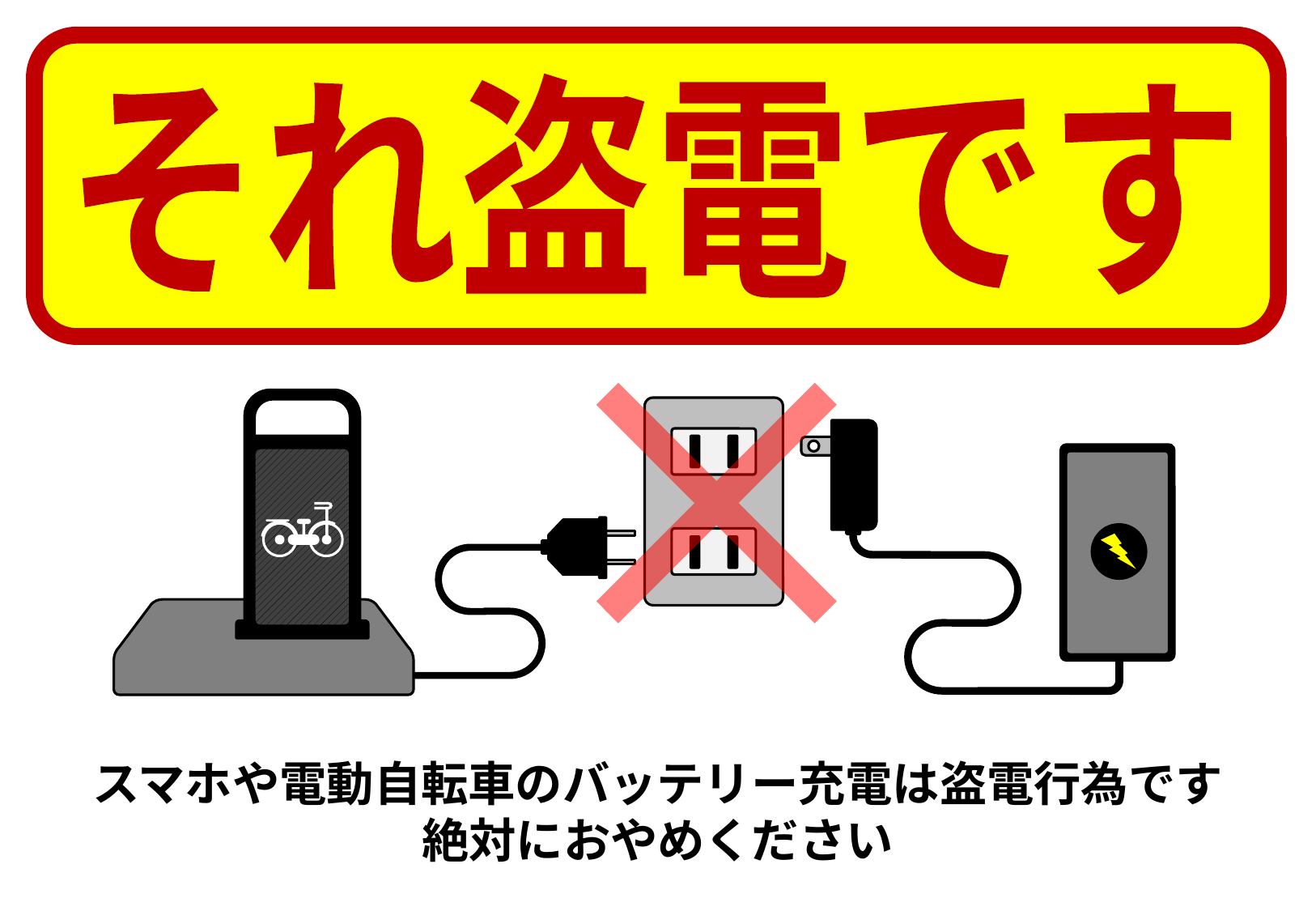

それ盗電です

スマホや電動自転車のバッテリー充電は盗電行為です
絶対におやめください